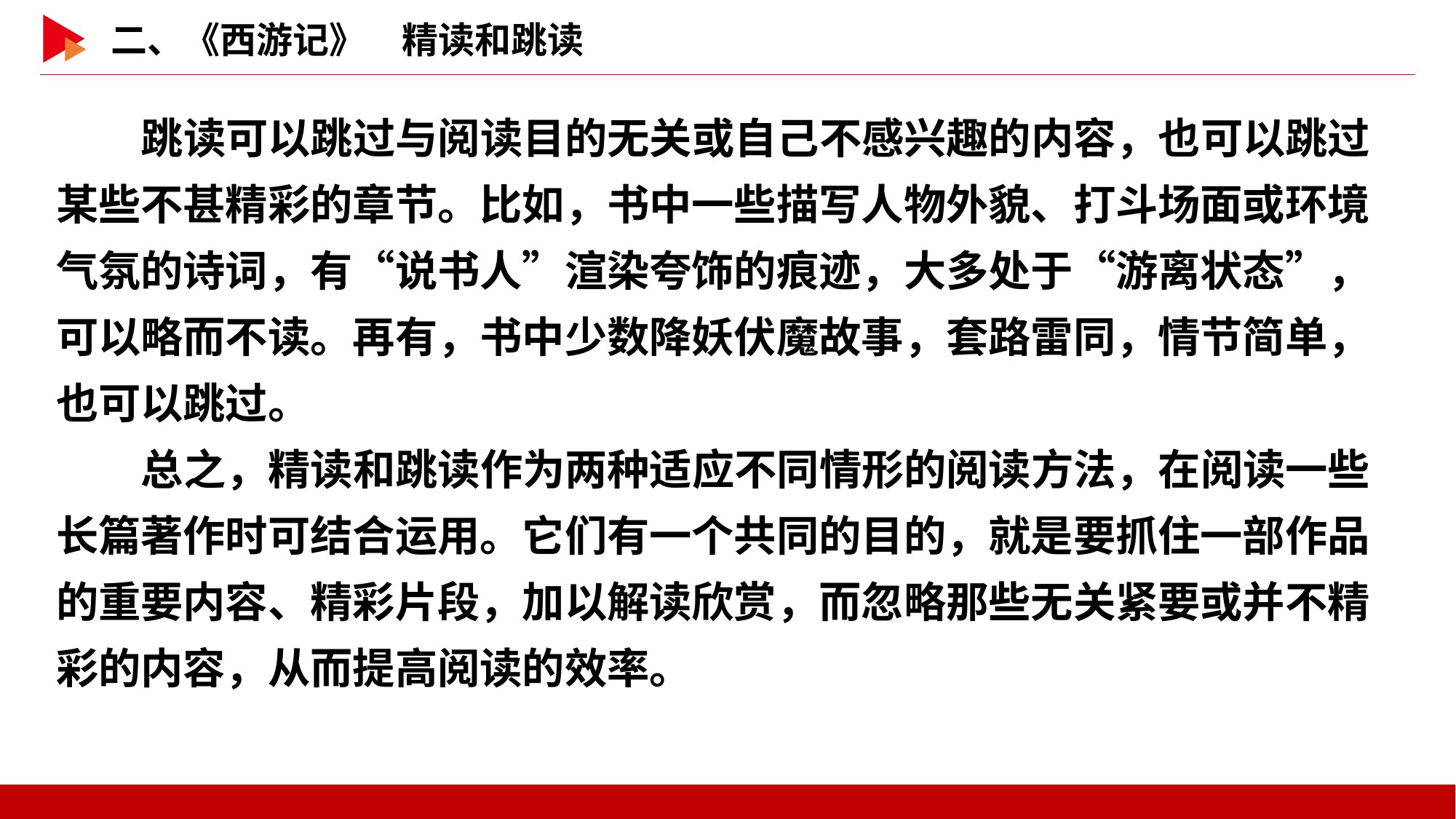

跳读可以跳过与阅读目的无关或自己不感兴趣的内容，也可以跳过某些不甚精彩的章节。比如，书中一些描写人物外貌、打斗场面或环境气氛的诗词，有“说书人”渲染夸饰的痕迹，大多处于“游离状态”，可以略而不读。再有，书中少数降妖伏魔故事，套路雷同，情节简单，也可以跳过。
总之，精读和跳读作为两种适应不同情形的阅读方法，在阅读一些长篇著作时可结合运用。它们有一个共同的目的，就是要抓住一部作品的重要内容、精彩片段，加以解读欣赏，而忽略那些无关紧要或并不精彩的内容，从而提高阅读的效率。